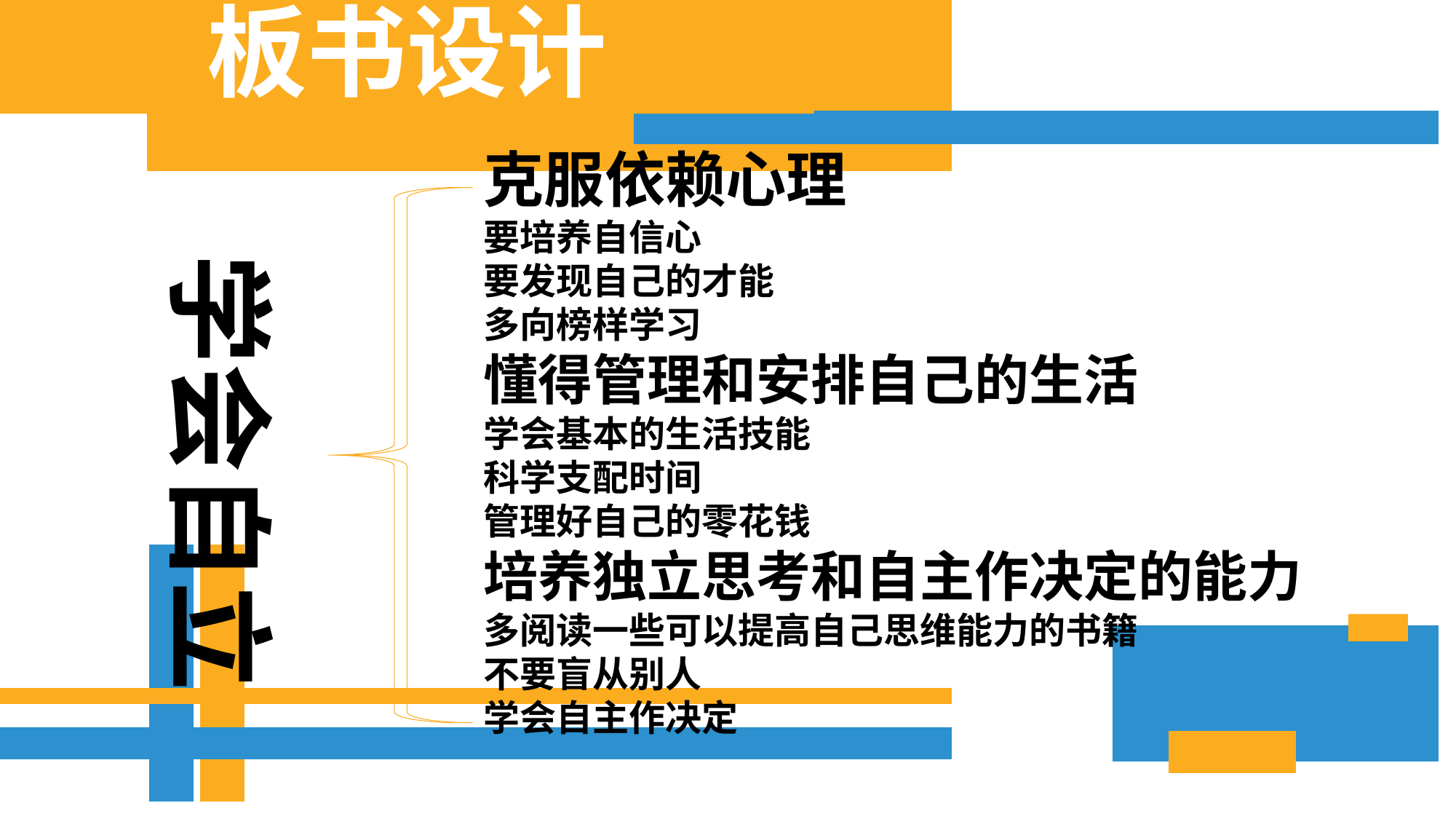

板书设计
克服依赖心理
要培养自信心
要发现自己的才能
多向榜样学习
懂得管理和安排自己的生活
学会基本的生活技能
科学支配时间
管理好自己的零花钱
培养独立思考和自主作决定的能力
多阅读一些可以提高自己思维能力的书籍
不要盲从别人
学会自主作决定

学会自立